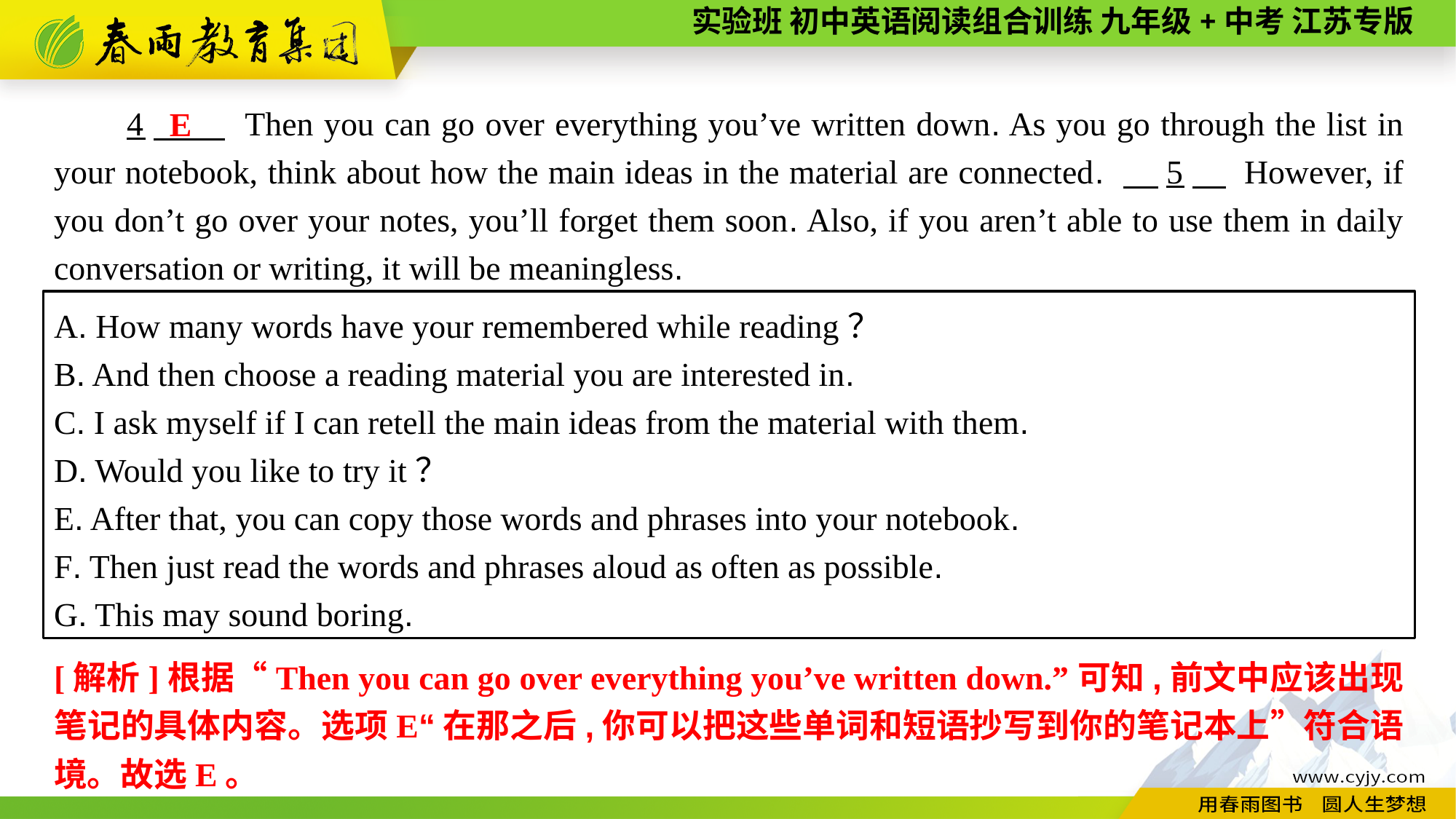

4　     Then you can go over everything you’ve written down. As you go through the list in your notebook, think about how the main ideas in the material are connected. 　5　 However, if you don’t go over your notes, you’ll forget them soon. Also, if you aren’t able to use them in daily conversation or writing, it will be meaningless.
E
A. How many words have your remembered while reading？
B. And then choose a reading material you are interested in.
C. I ask myself if I can retell the main ideas from the material with them.
D. Would you like to try it？
E. After that, you can copy those words and phrases into your notebook.
F. Then just read the words and phrases aloud as often as possible.
G. This may sound boring.
[解析]根据“Then you can go over everything you’ve written down.”可知,前文中应该出现笔记的具体内容。选项E“在那之后,你可以把这些单词和短语抄写到你的笔记本上”符合语境。故选E。